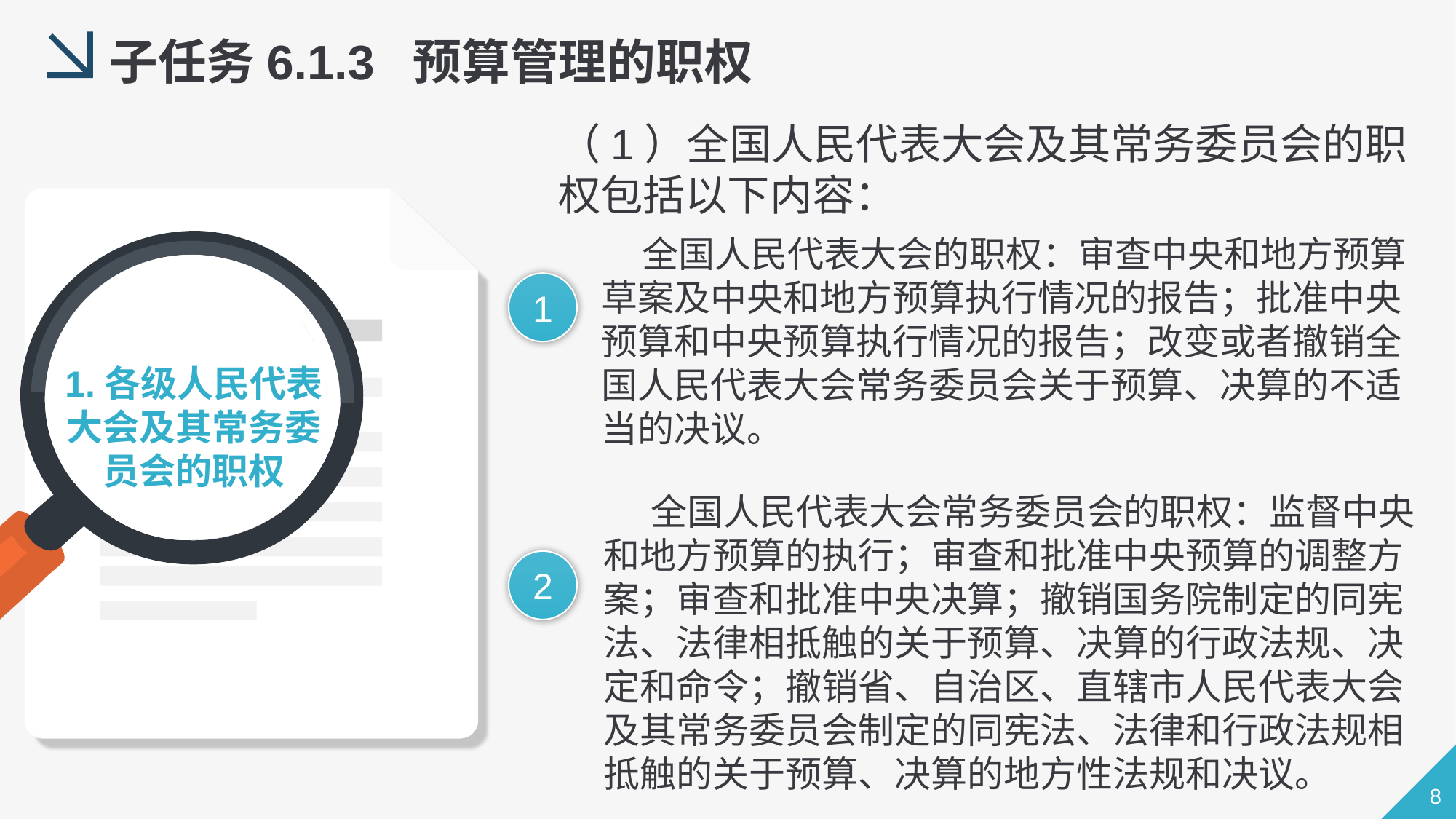

子任务6.1.3  预算管理的职权

（1）全国人民代表大会及其常务委员会的职权包括以下内容：

     全国人民代表大会的职权：审查中央和地方预算草案及中央和地方预算执行情况的报告；批准中央预算和中央预算执行情况的报告；改变或者撤销全国人民代表大会常务委员会关于预算、决算的不适当的决议。

1
1.各级人民代表大会及其常务委员会的职权
      全国人民代表大会常务委员会的职权：监督中央和地方预算的执行；审查和批准中央预算的调整方案；审查和批准中央决算；撤销国务院制定的同宪法、法律相抵触的关于预算、决算的行政法规、决定和命令；撤销省、自治区、直辖市人民代表大会及其常务委员会制定的同宪法、法律和行政法规相抵触的关于预算、决算的地方性法规和决议。
2